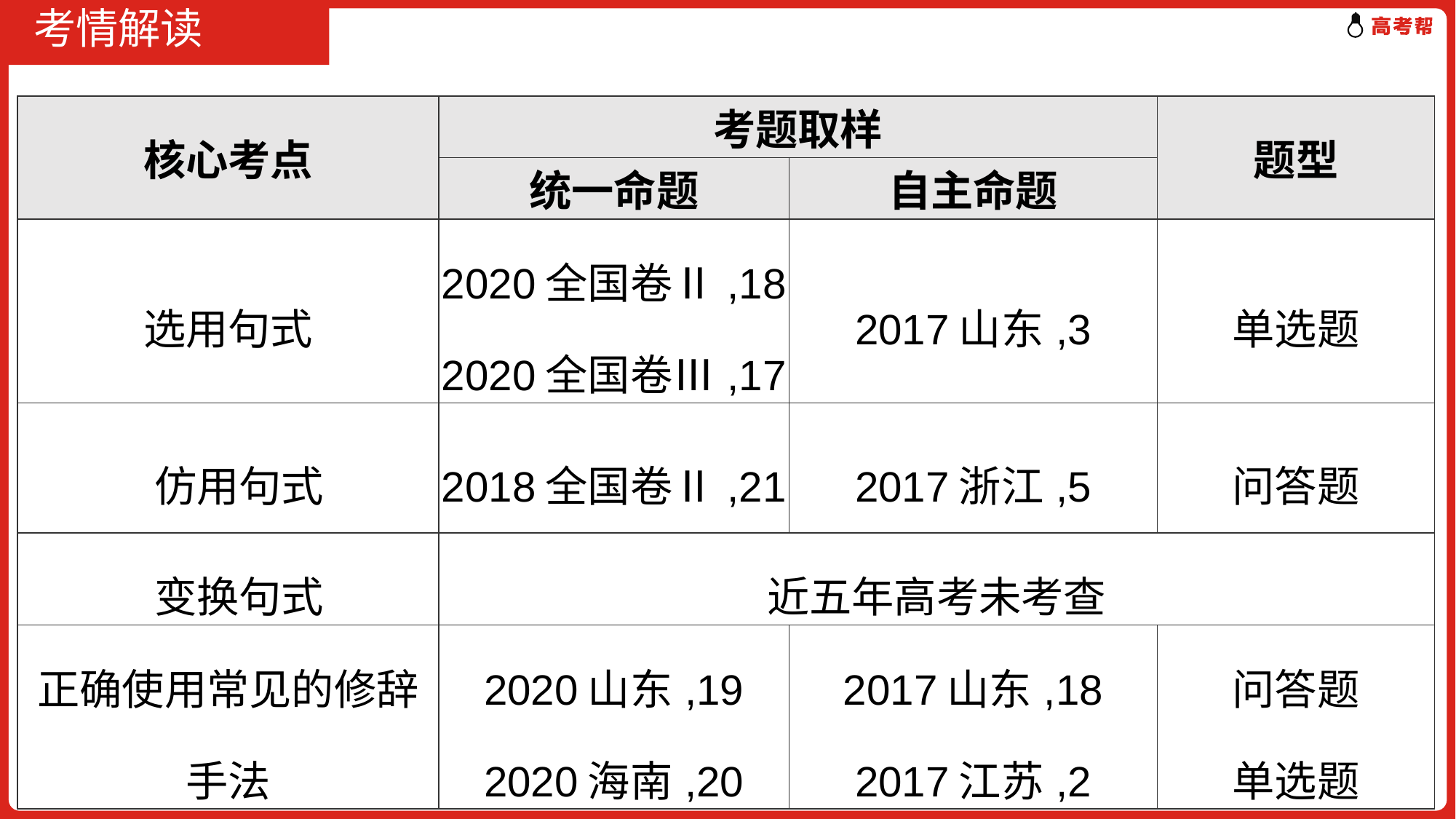

# 考情解读
| 核心考点 | 考题取样 |  | 题型 |
| --- | --- | --- | --- |
|  | 统一命题 | 自主命题 |  |
| 选用句式 | 2020全国卷Ⅱ,18 2020全国卷Ⅲ,17 | 2017山东,3 | 单选题 |
| 仿用句式 | 2018全国卷Ⅱ,21 | 2017浙江,5 | 问答题 |
| 变换句式 | 近五年高考未考查 |  |  |
| 正确使用常见的修辞手法 | 2020山东,19 2020海南,20 | 2017山东,18 2017江苏,2 | 问答题 单选题 |